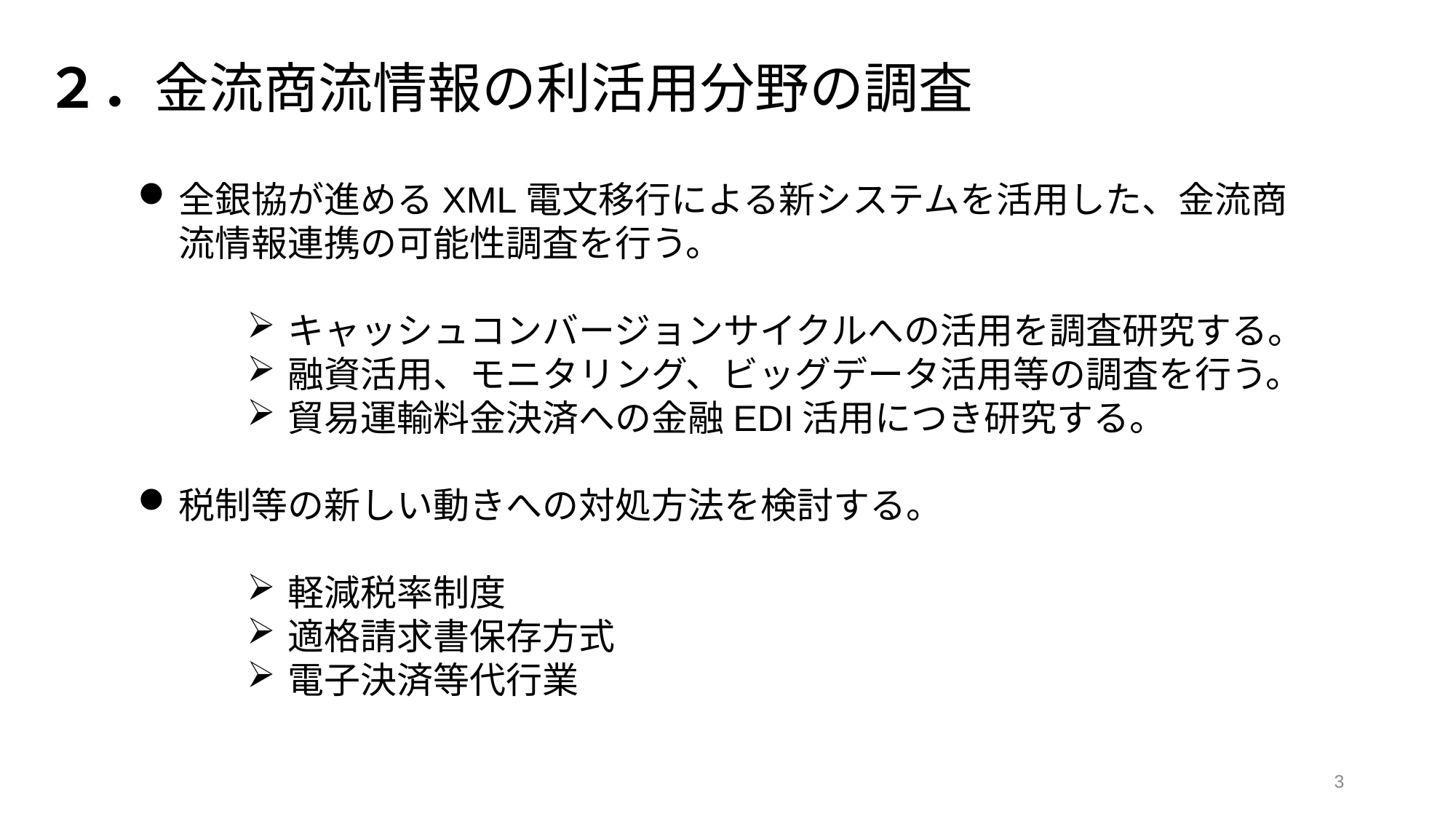

２．金流商流情報の利活用分野の調査
全銀協が進めるXML電文移行による新システムを活用した、金流商流情報連携の可能性調査を行う。

キャッシュコンバージョンサイクルへの活用を調査研究する。
融資活用、モニタリング、ビッグデータ活用等の調査を行う。
貿易運輸料金決済への金融EDI活用につき研究する。

税制等の新しい動きへの対処方法を検討する。

軽減税率制度
適格請求書保存方式
電子決済等代行業

3